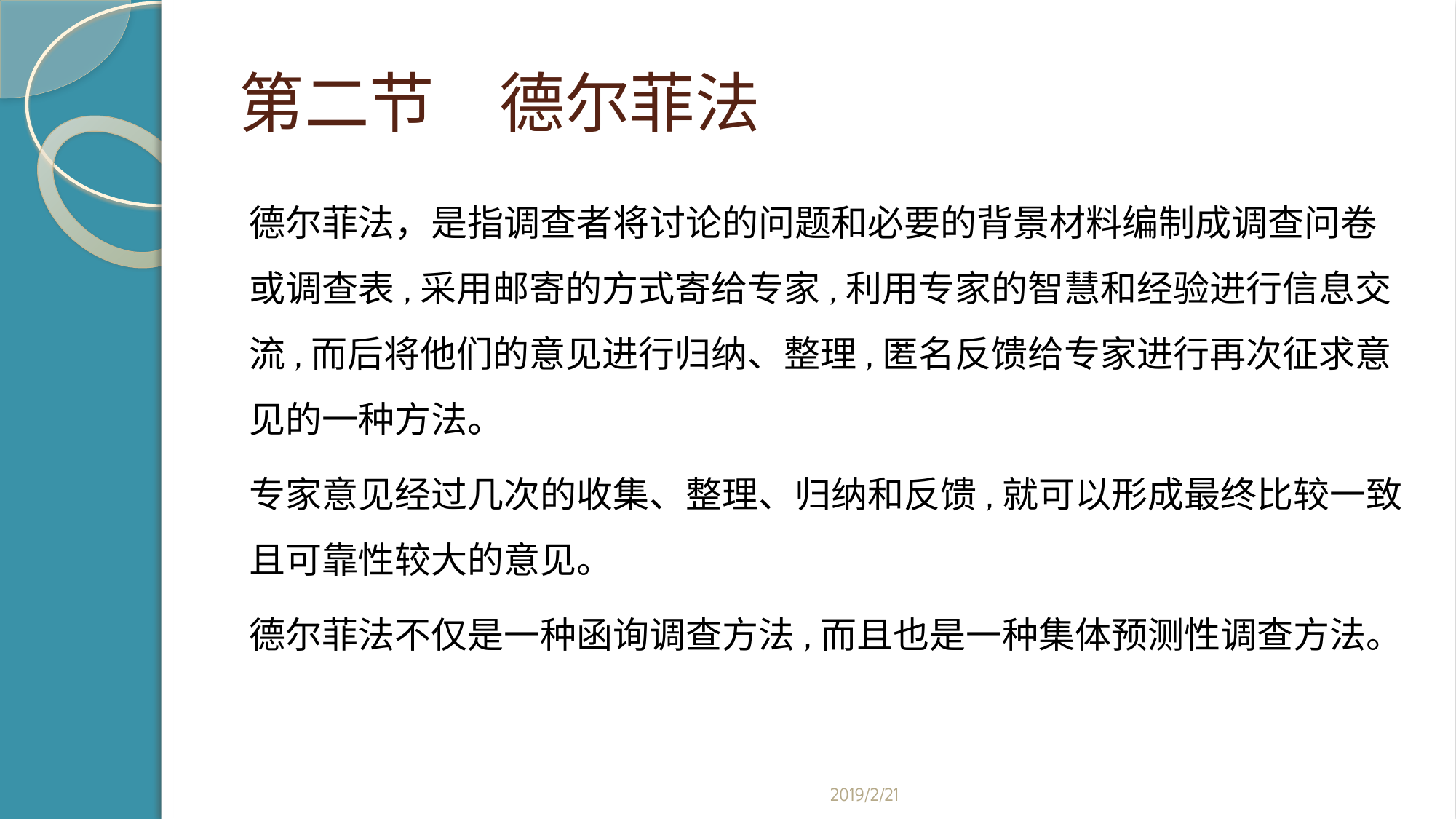

# 第二节　德尔菲法
德尔菲法，是指调查者将讨论的问题和必要的背景材料编制成调查问卷或调查表,采用邮寄的方式寄给专家,利用专家的智慧和经验进行信息交流,而后将他们的意见进行归纳、整理,匿名反馈给专家进行再次征求意见的一种方法。
专家意见经过几次的收集、整理、归纳和反馈,就可以形成最终比较一致且可靠性较大的意见。
德尔菲法不仅是一种函询调查方法,而且也是一种集体预测性调查方法。
2019/2/21